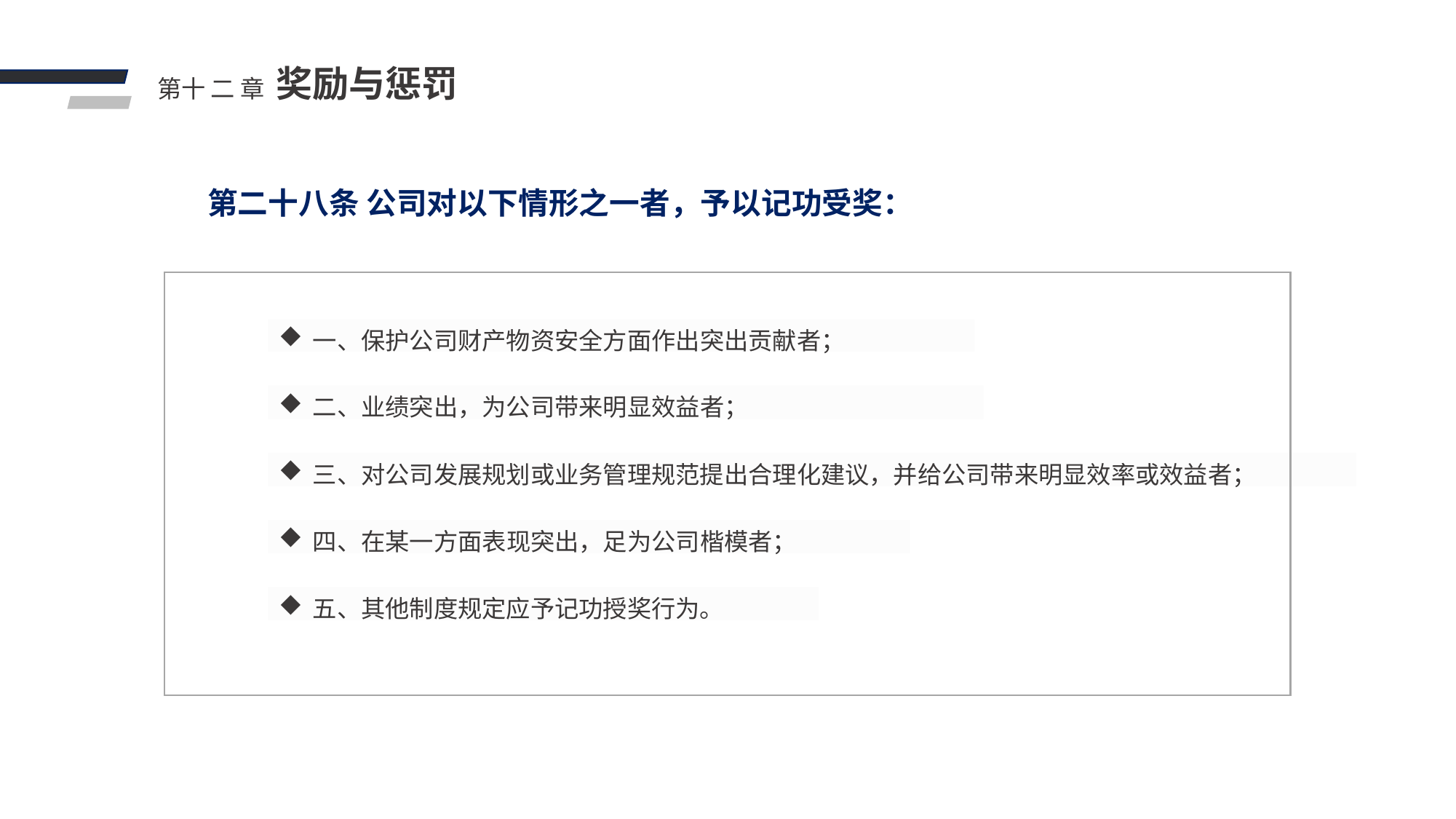

奖励与惩罚
第十 二 章

第二十八条 公司对以下情形之一者，予以记功受奖：

一、保护公司财产物资安全方面作出突出贡献者；
二、业绩突出，为公司带来明显效益者；
三、对公司发展规划或业务管理规范提出合理化建议，并给公司带来明显效率或效益者；
四、在某一方面表现突出，足为公司楷模者；
五、其他制度规定应予记功授奖行为。